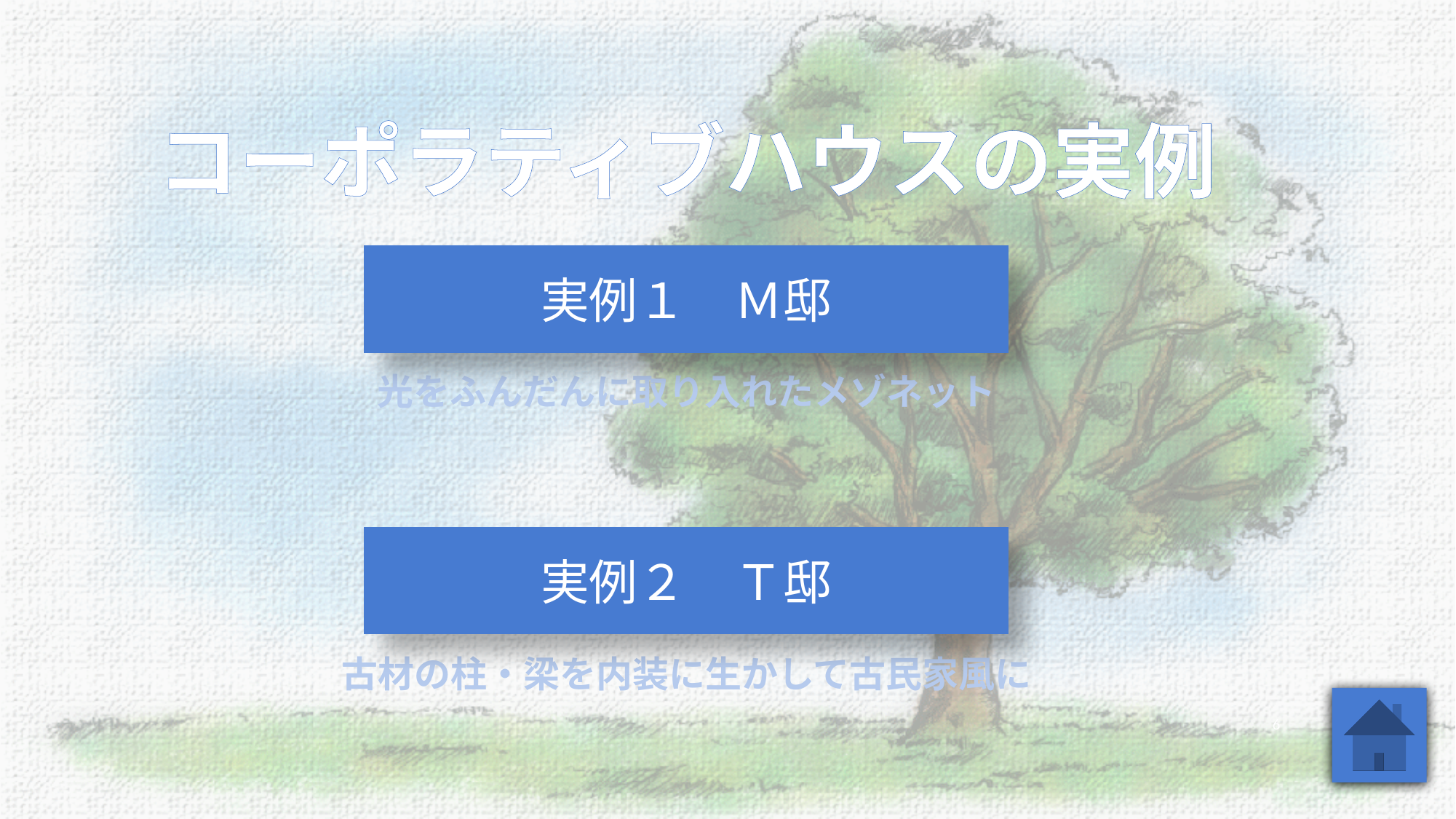

# コーポラティブハウスの実例
実例１　Ｍ邸
光をふんだんに取り入れたメゾネット
実例２　Ｔ邸
古材の柱・梁を内装に生かして古民家風に

6